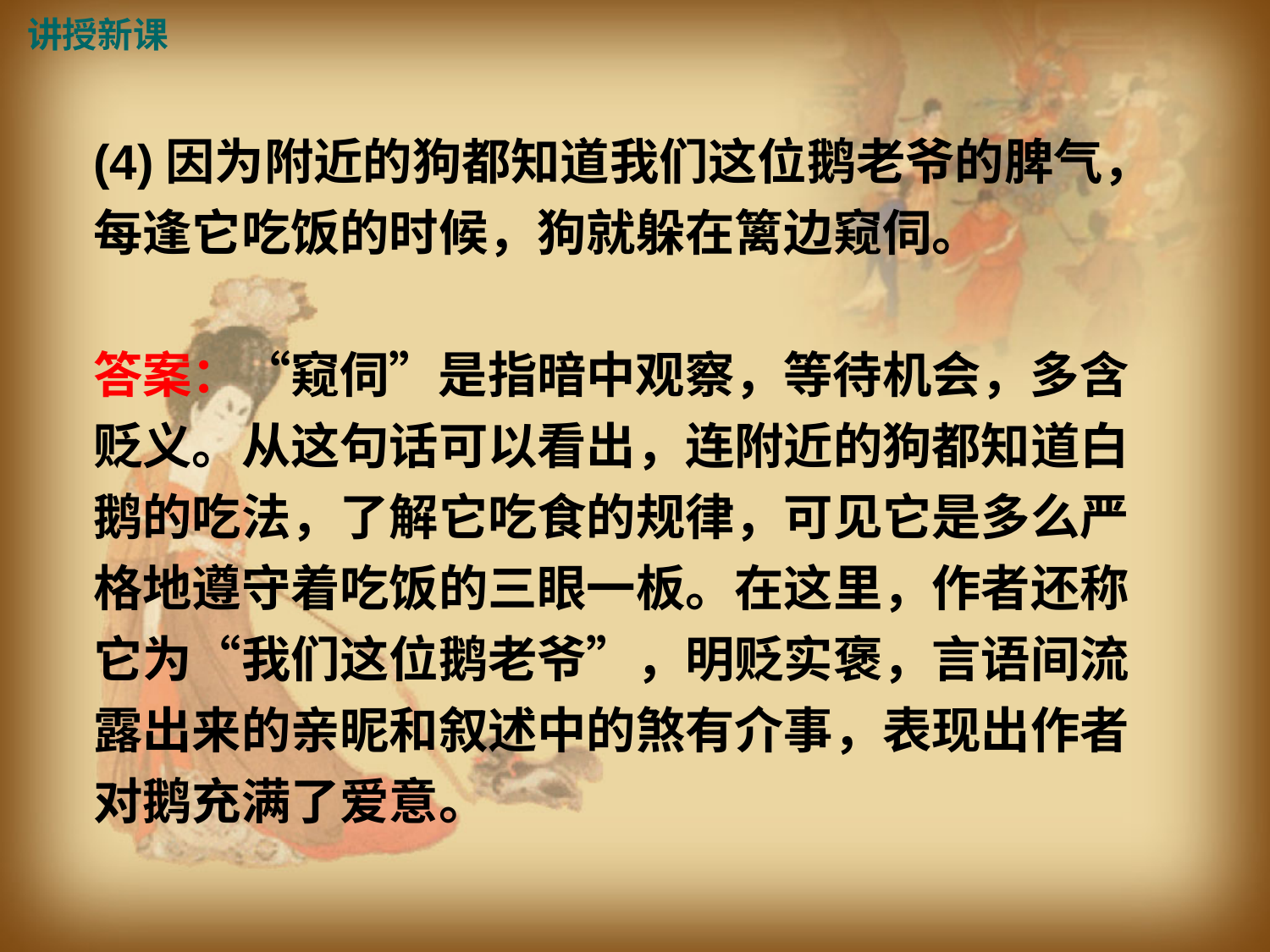

讲授新课
(4)因为附近的狗都知道我们这位鹅老爷的脾气，每逢它吃饭的时候，狗就躲在篱边窥伺。

答案：“窥伺”是指暗中观察，等待机会，多含贬义。从这句话可以看出，连附近的狗都知道白鹅的吃法，了解它吃食的规律，可见它是多么严格地遵守着吃饭的三眼一板。在这里，作者还称它为“我们这位鹅老爷”，明贬实褒，言语间流露出来的亲昵和叙述中的煞有介事，表现出作者对鹅充满了爱意。